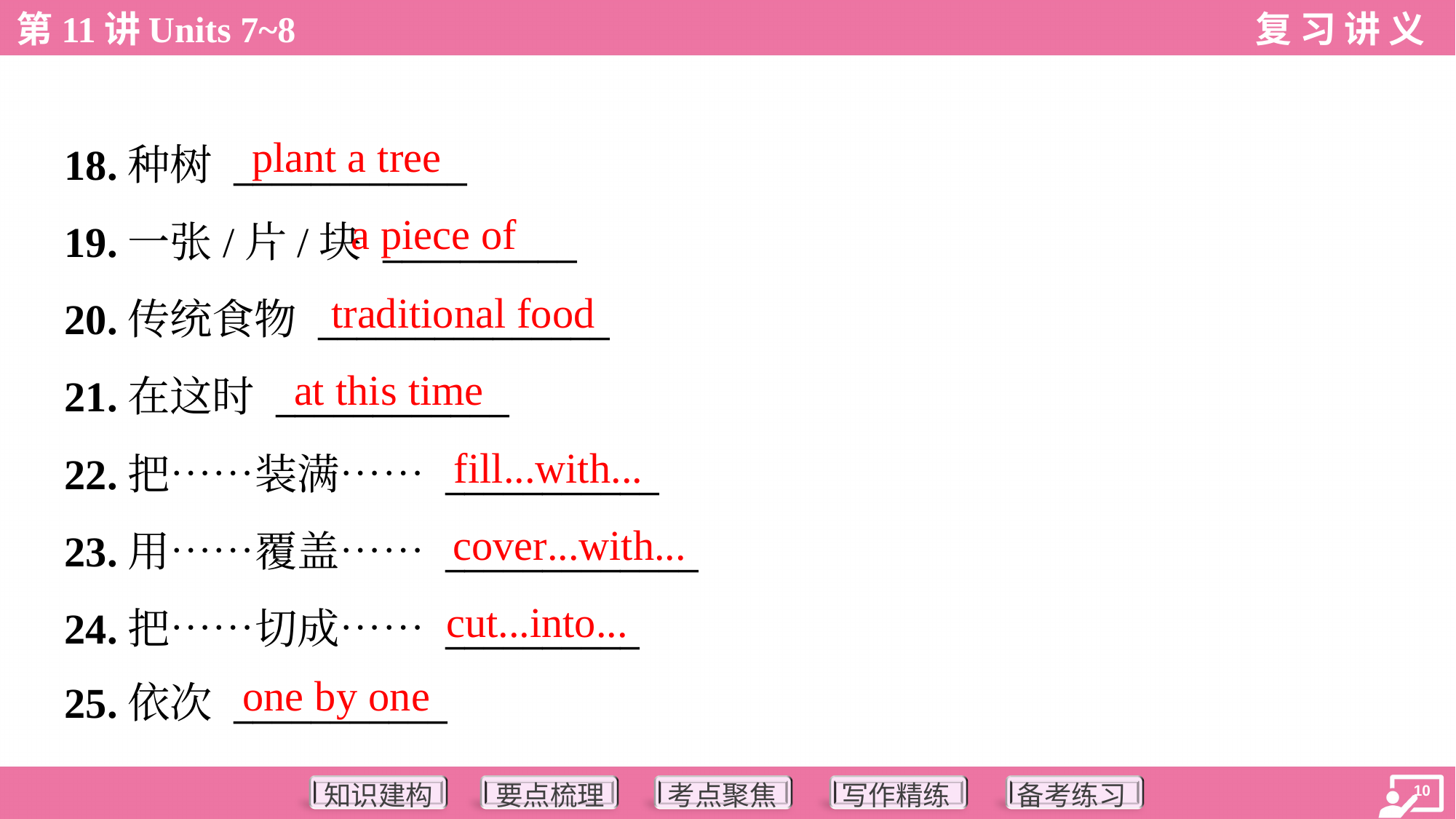

plant a tree
18.种树 ____________
19.一张/片/块 __________
20.传统食物 _______________
21.在这时 ____________
22.把……装满…… ___________
23.用……覆盖…… _____________
24.把……切成…… __________
25.依次 ___________
a piece of
traditional food
at this time
fill...with...
cover...with...
cut...into...
one by one